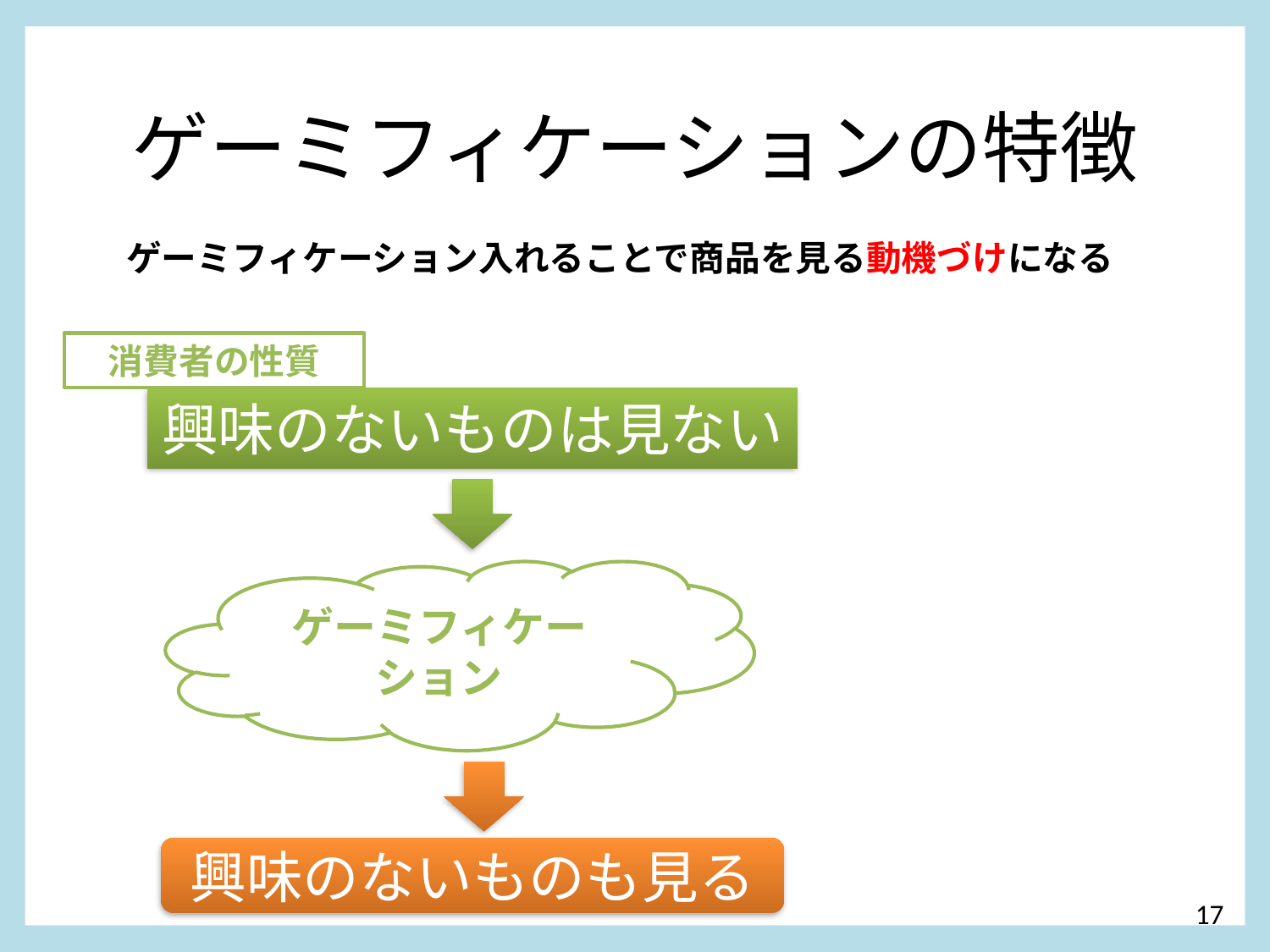

# ゲーミフィケーションの特徴
ゲーミフィケーション入れることで商品を見る動機づけになる
消費者の性質
興味のないものは見ない

ゲーミフィケーション

興味のないものも見る
17